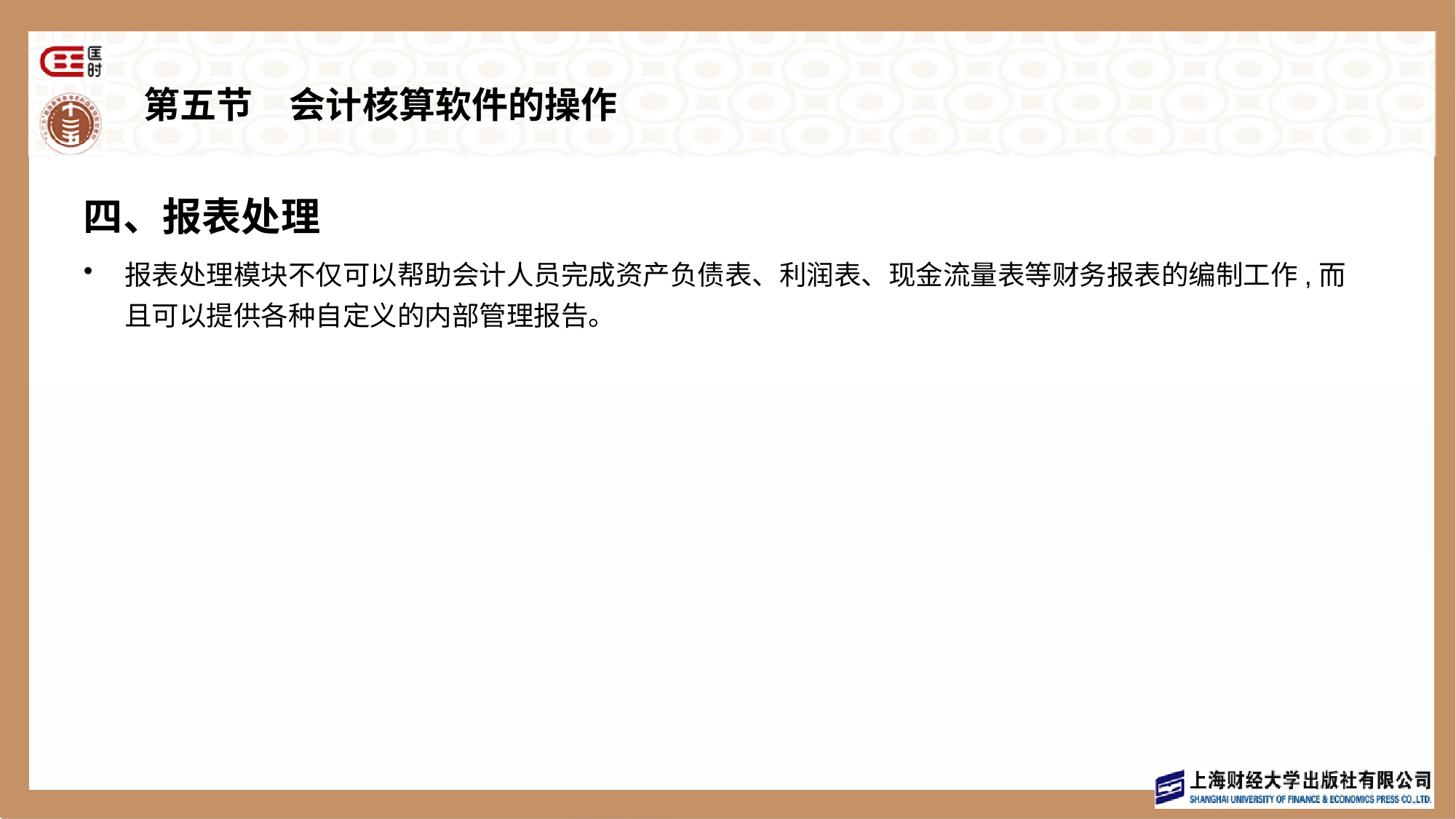

# 第五节　会计核算软件的操作
四、报表处理
报表处理模块不仅可以帮助会计人员完成资产负债表、利润表、现金流量表等财务报表的编制工作,而且可以提供各种自定义的内部管理报告。